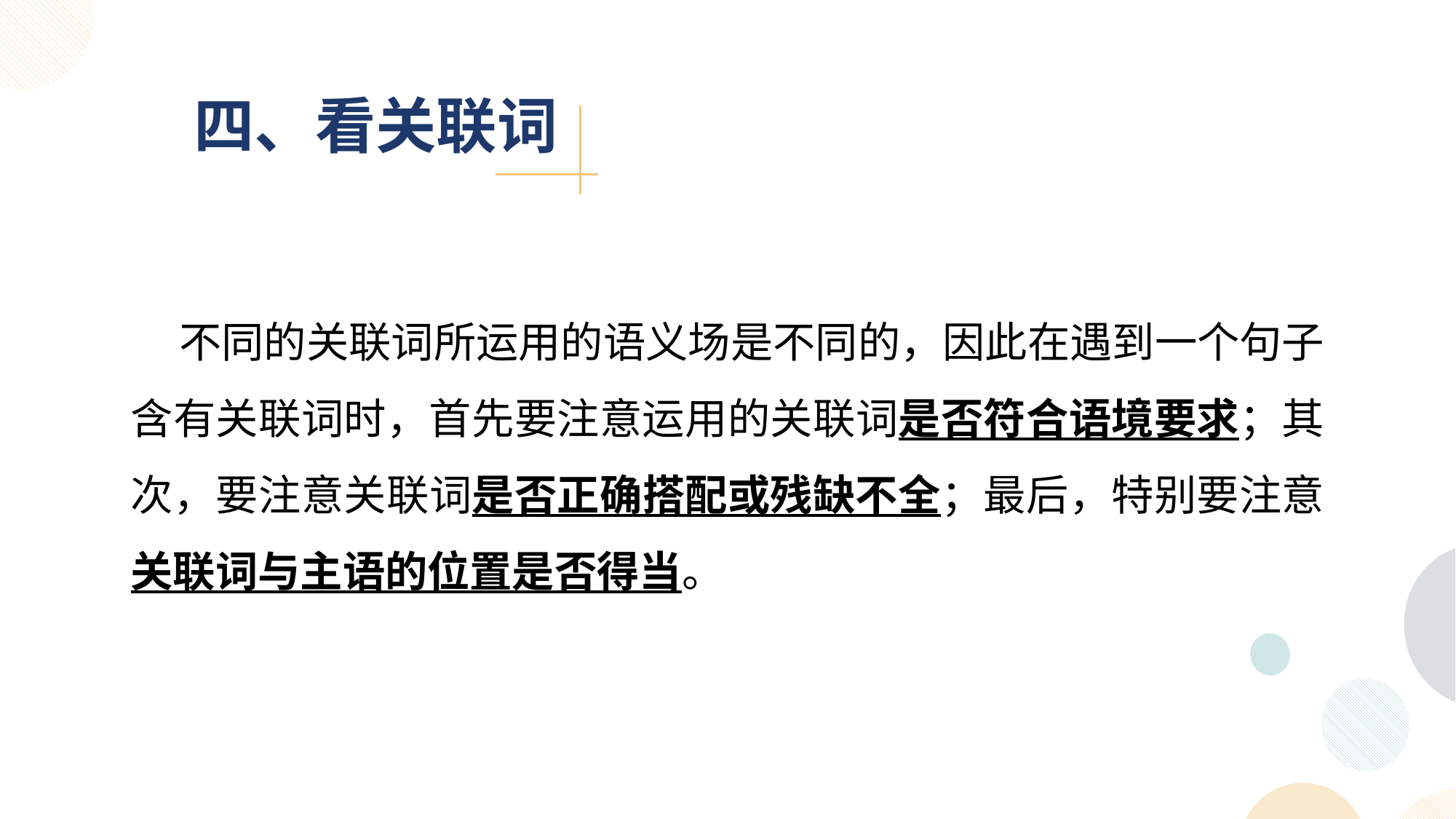

四、看关联词
    不同的关联词所运用的语义场是不同的，因此在遇到一个句子含有关联词时，首先要注意运用的关联词是否符合语境要求；其次，要注意关联词是否正确搭配或残缺不全；最后，特别要注意关联词与主语的位置是否得当。